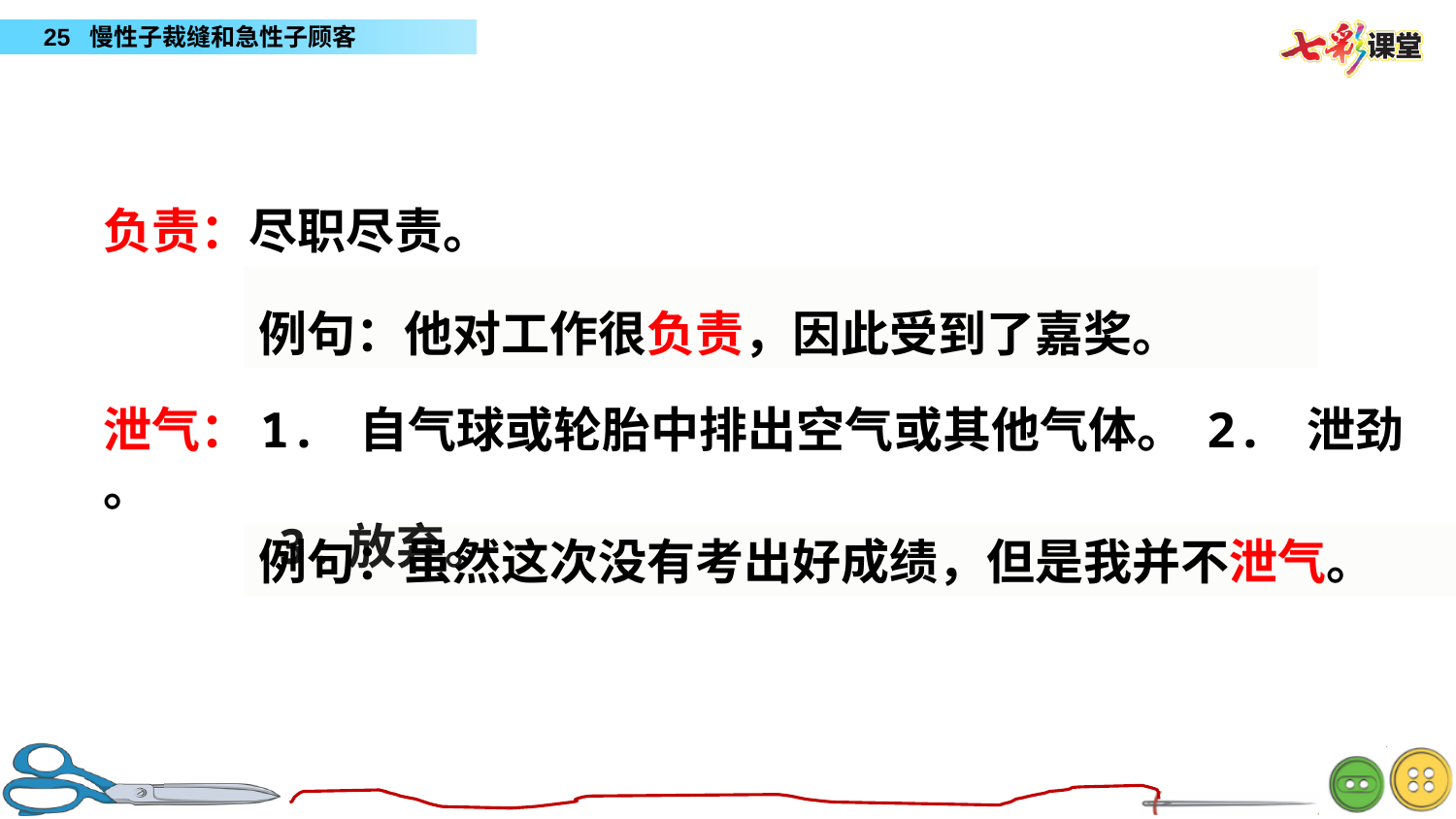

负责：尽职尽责。
例句：他对工作很负责，因此受到了嘉奖。
泄气：1. 自气球或轮胎中排出空气或其他气体。 2. 泄劲 。
      3.放弃。
例句：虽然这次没有考出好成绩，但是我并不泄气。